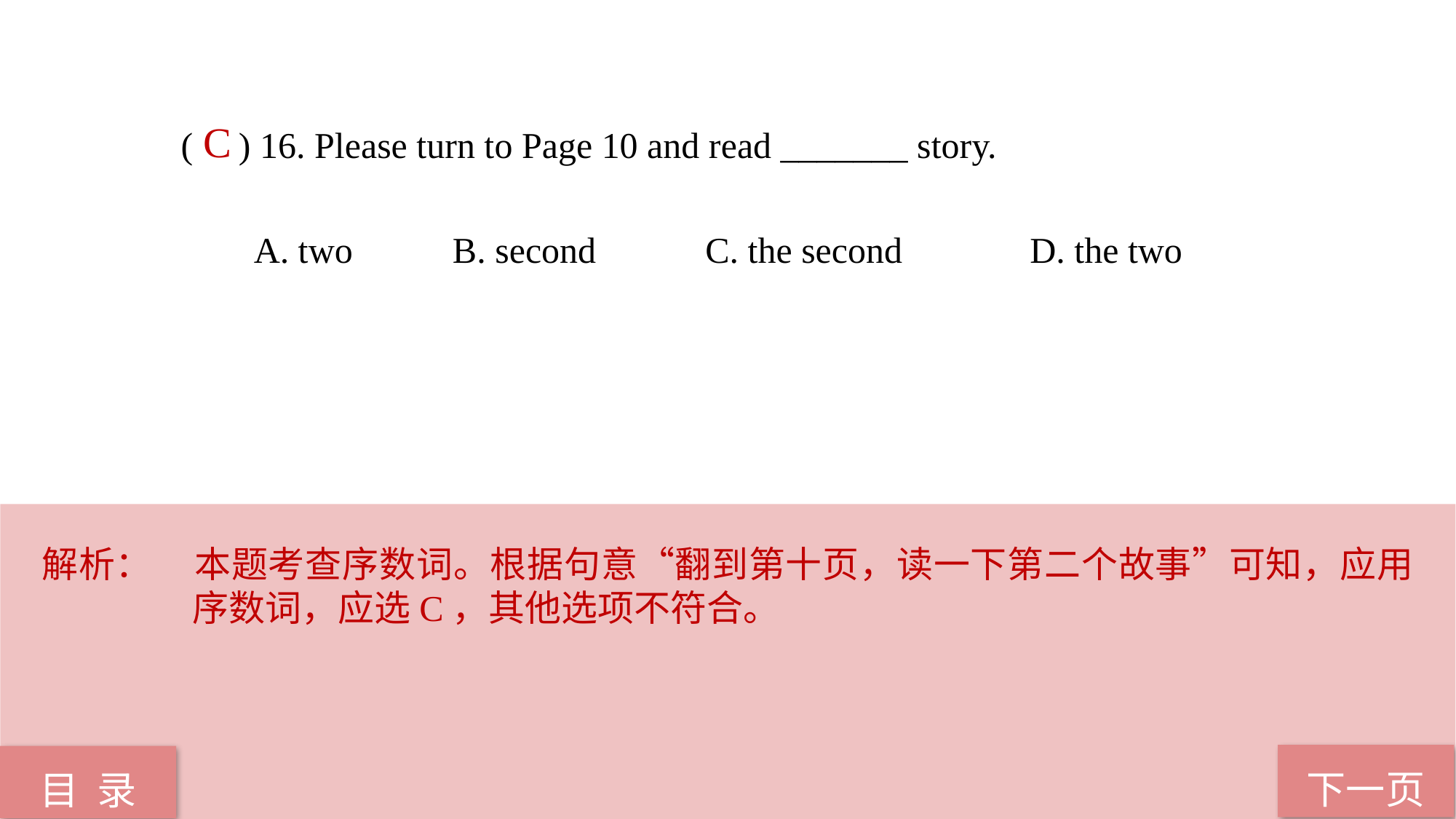

(     ) 16. Please turn to Page 10 and read _______ story.

        A. two           B. second            C. the second              D. the two
C
解析：	本题考查序数词。根据句意“翻到第十页，读一下第二个故事”可知，应用序数词，应选C，其他选项不符合。